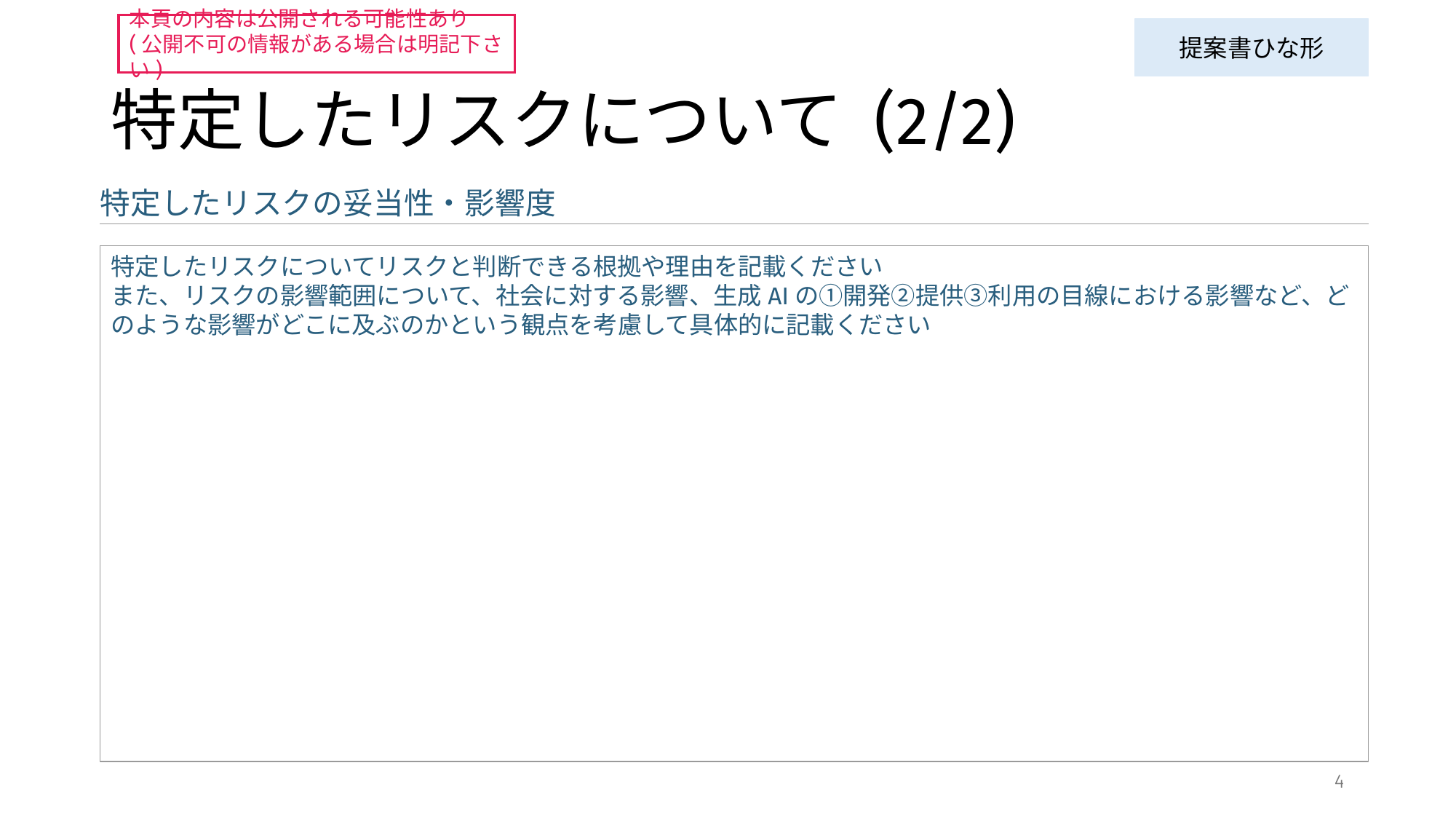

本頁の内容は公開される可能性あり
(公開不可の情報がある場合は明記下さい)
提案書ひな形
# 特定したリスクについて (2/2)
特定したリスクの妥当性・影響度
特定したリスクについてリスクと判断できる根拠や理由を記載ください
また、リスクの影響範囲について、社会に対する影響、生成AIの①開発②提供③利用の目線における影響など、どのような影響がどこに及ぶのかという観点を考慮して具体的に記載ください